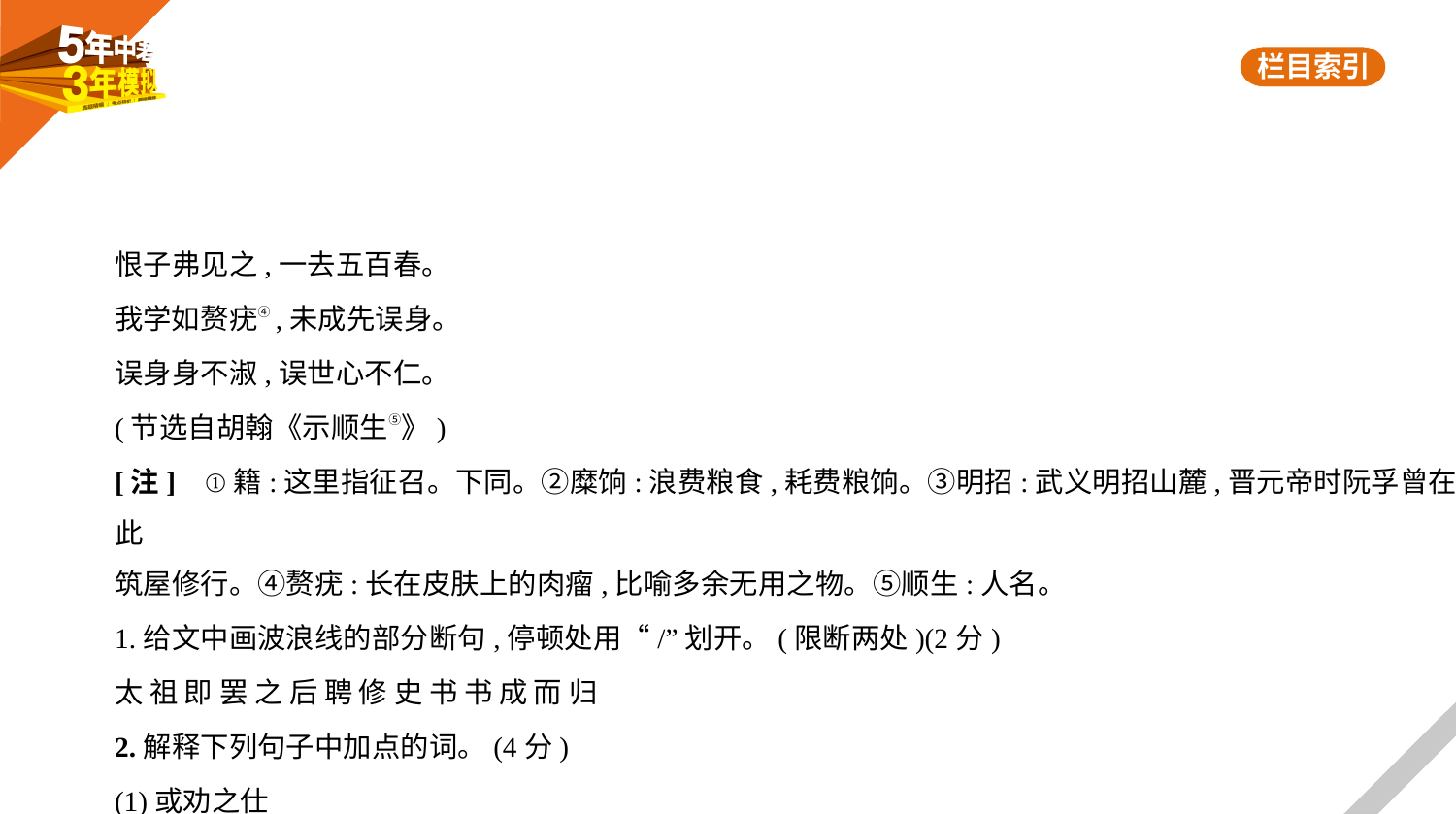

恨子弗见之,一去五百春。
我学如赘疣④,未成先误身。
误身身不淑,误世心不仁。
(节选自胡翰《示顺生⑤》)
[注]    ①籍:这里指征召。下同。②糜饷:浪费粮食,耗费粮饷。③明招:武义明招山麓,晋元帝时阮孚曾在此
筑屋修行。④赘疣:长在皮肤上的肉瘤,比喻多余无用之物。⑤顺生:人名。
1.给文中画波浪线的部分断句,停顿处用“/”划开。(限断两处)(2分)
太 祖 即 罢 之 后 聘 修 史 书 书 成 而 归
2.解释下列句子中加点的词。(4分)
(1)或劝之仕